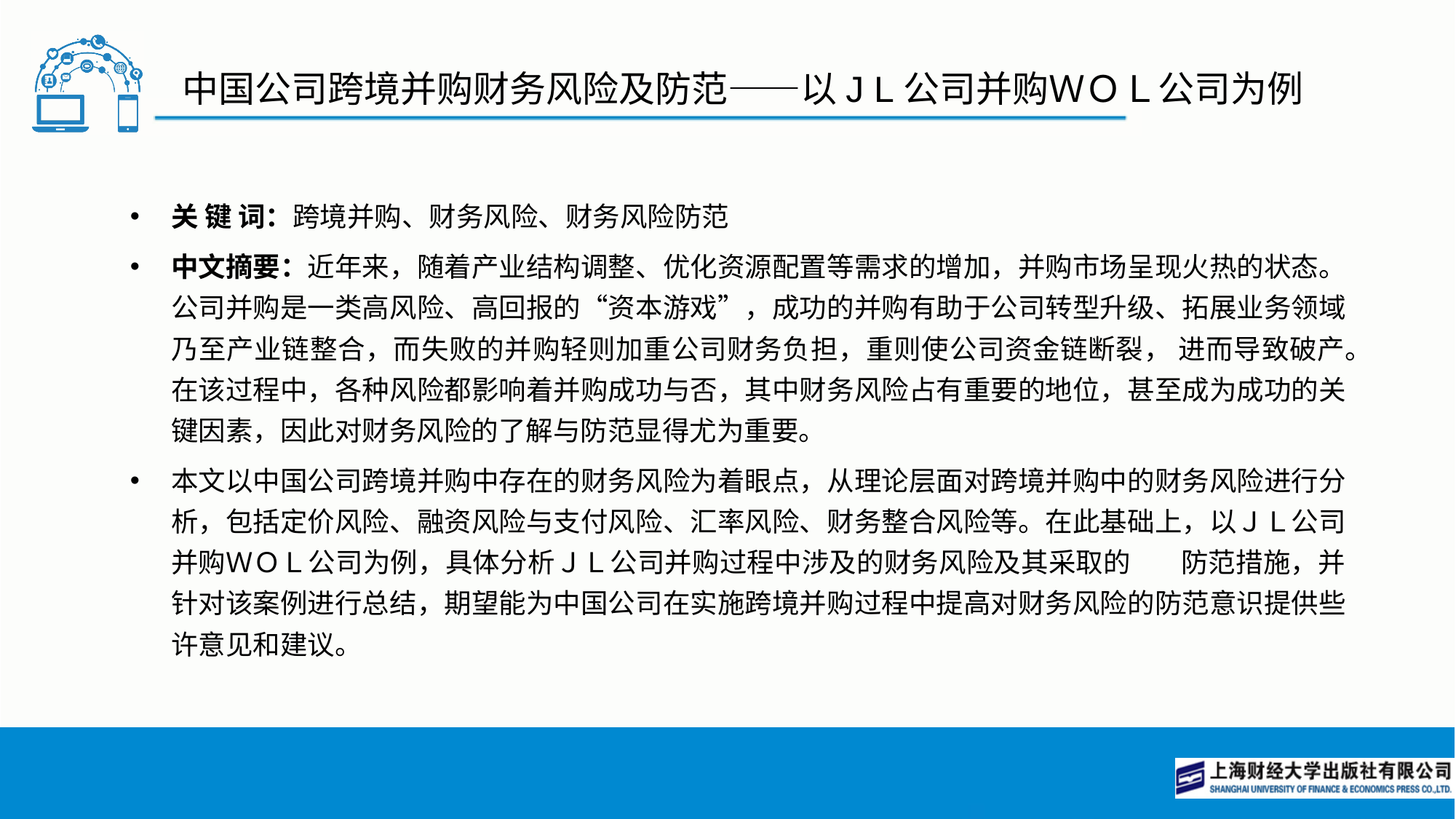

# 中国公司跨境并购财务风险及防范——以J L公司并购ＷＯＬ公司为例
关 键 词：跨境并购、财务风险、财务风险防范
中文摘要：近年来，随着产业结构调整、优化资源配置等需求的增加，并购市场呈现火热的状态。公司并购是一类高风险、高回报的“资本游戏”，成功的并购有助于公司转型升级、拓展业务领域乃至产业链整合，而失败的并购轻则加重公司财务负担，重则使公司资金链断裂， 进而导致破产。在该过程中，各种风险都影响着并购成功与否，其中财务风险占有重要的地位，甚至成为成功的关键因素，因此对财务风险的了解与防范显得尤为重要。
本文以中国公司跨境并购中存在的财务风险为着眼点，从理论层面对跨境并购中的财务风险进行分析，包括定价风险、融资风险与支付风险、汇率风险、财务整合风险等。在此基础上，以ＪＬ公司并购ＷＯＬ公司为例，具体分析ＪＬ公司并购过程中涉及的财务风险及其采取的        防范措施，并针对该案例进行总结，期望能为中国公司在实施跨境并购过程中提高对财务风险的防范意识提供些许意见和建议。